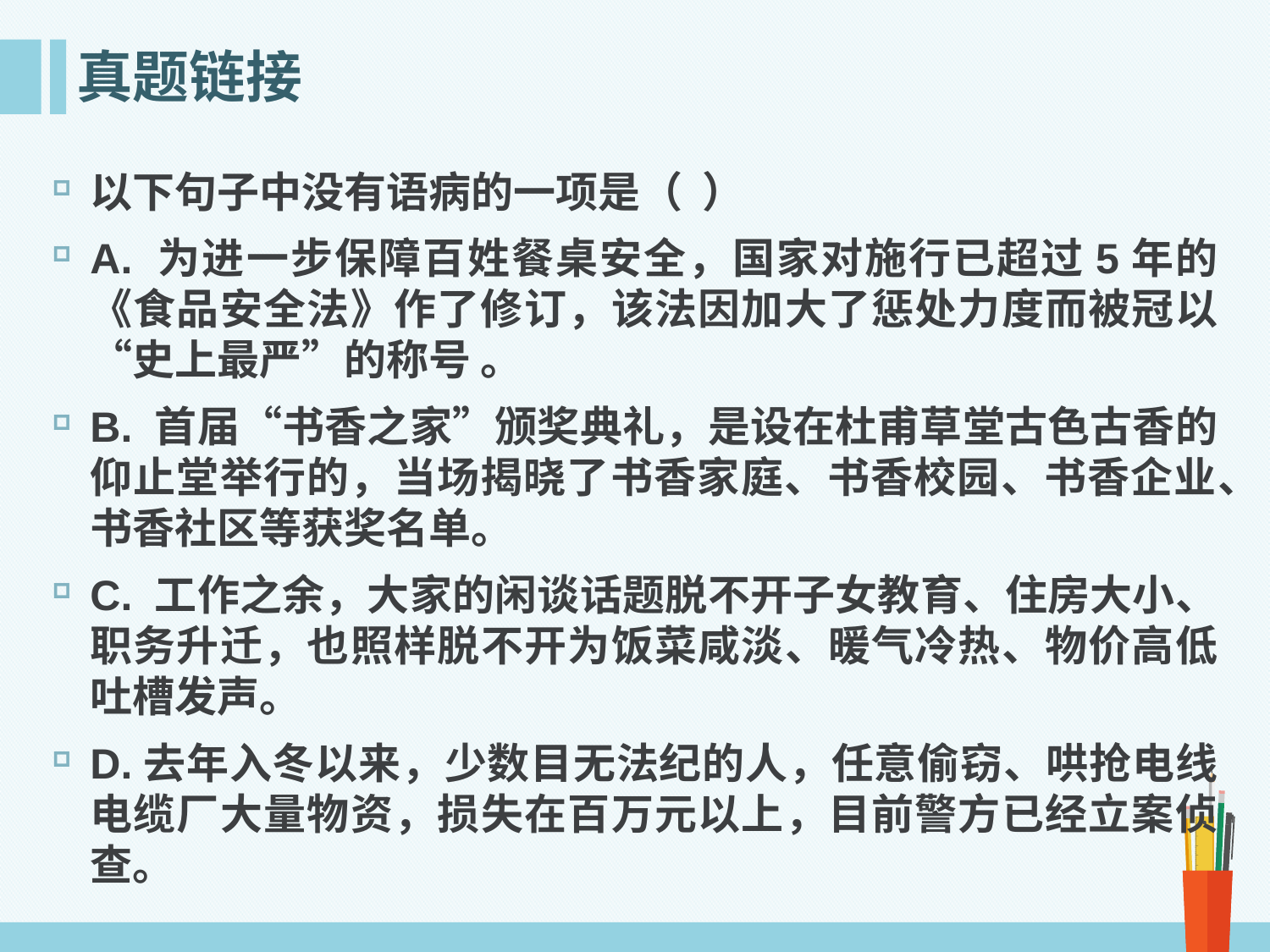

# 真题链接
以下句子中没有语病的一项是（  ）
A. 为进一步保障百姓餐桌安全，国家对施行已超过5年的《食品安全法》作了修订，该法因加大了惩处力度而被冠以“史上最严”的称号 。
B. 首届“书香之家”颁奖典礼，是设在杜甫草堂古色古香的仰止堂举行的，当场揭晓了书香家庭、书香校园、书香企业、书香社区等获奖名单。
C. 工作之余，大家的闲谈话题脱不开子女教育、住房大小、职务升迁，也照样脱不开为饭菜咸淡、暖气冷热、物价高低吐槽发声。
D.去年入冬以来，少数目无法纪的人，任意偷窃、哄抢电线电缆厂大量物资，损失在百万元以上，目前警方已经立案侦查。